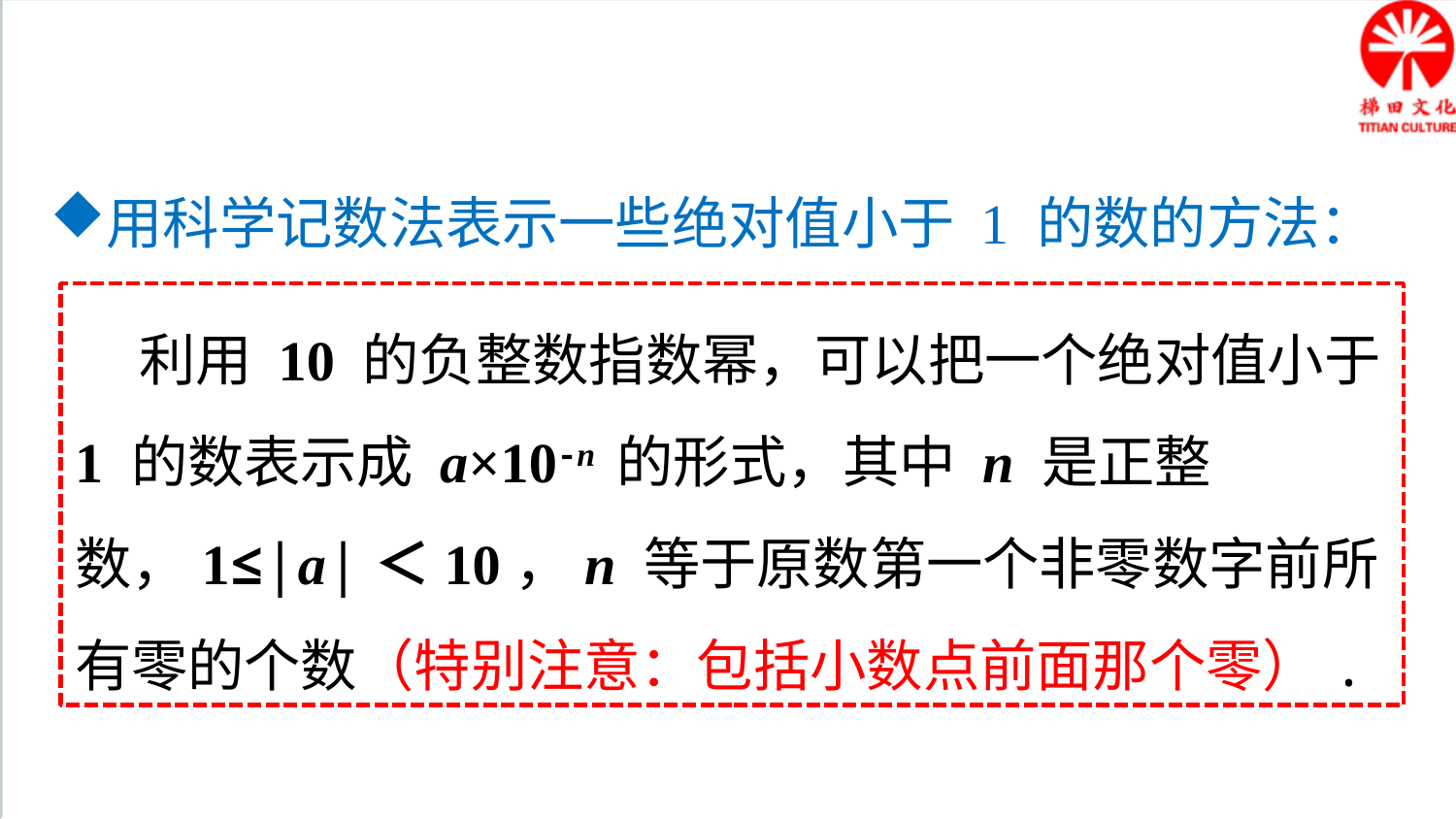

知识要点
用科学记数法表示一些绝对值小于 1 的数的方法：
    利用 10 的负整数指数幂，可以把一个绝对值小于 1 的数表示成 a×10-n 的形式，其中 n 是正整数，1≤|a|＜10，n 等于原数第一个非零数字前所有零的个数（特别注意：包括小数点前面那个零）.